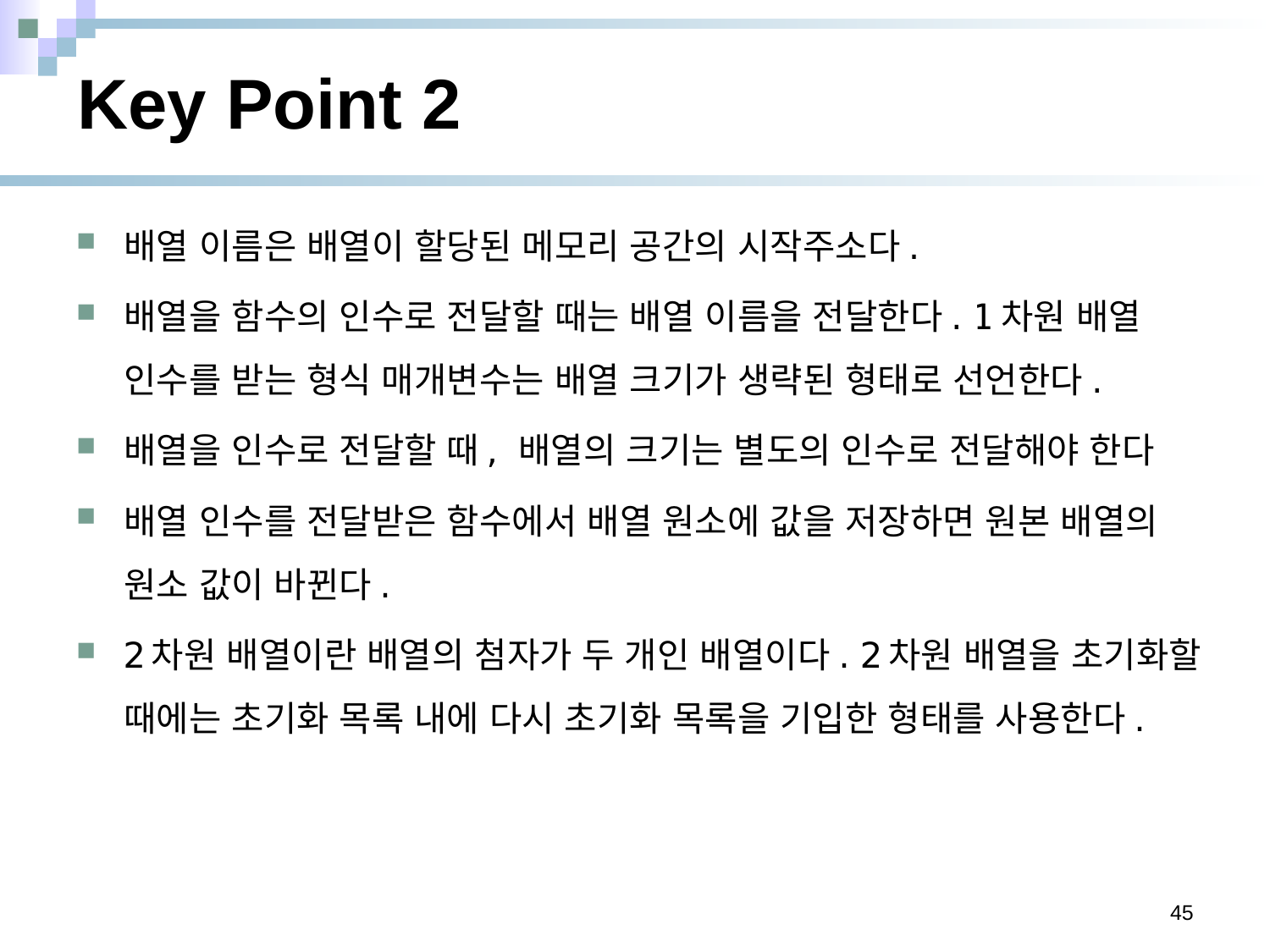

# Key Point 2
배열 이름은 배열이 할당된 메모리 공간의 시작주소다.
배열을 함수의 인수로 전달할 때는 배열 이름을 전달한다. 1차원 배열 인수를 받는 형식 매개변수는 배열 크기가 생략된 형태로 선언한다.
배열을 인수로 전달할 때, 배열의 크기는 별도의 인수로 전달해야 한다
배열 인수를 전달받은 함수에서 배열 원소에 값을 저장하면 원본 배열의 원소 값이 바뀐다.
2차원 배열이란 배열의 첨자가 두 개인 배열이다. 2차원 배열을 초기화할 때에는 초기화 목록 내에 다시 초기화 목록을 기입한 형태를 사용한다.
45